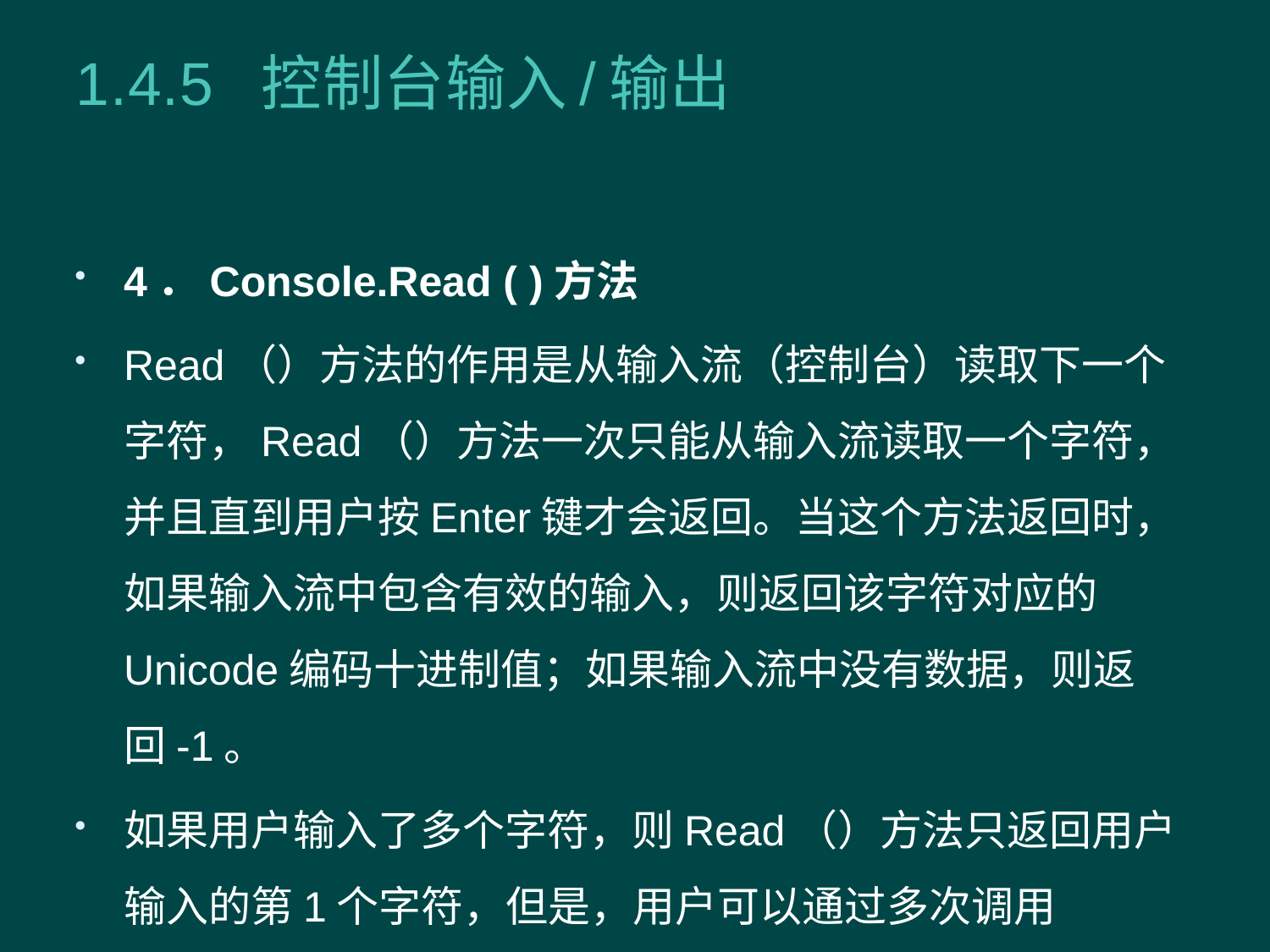

# 1.4.5  控制台输入/输出
4．Console.Read ( )方法
Read（）方法的作用是从输入流（控制台）读取下一个字符，Read（）方法一次只能从输入流读取一个字符，并且直到用户按Enter键才会返回。当这个方法返回时，如果输入流中包含有效的输入，则返回该字符对应的Unicode编码十进制值；如果输入流中没有数据，则返回-1。
如果用户输入了多个字符，则Read（）方法只返回用户输入的第1个字符，但是，用户可以通过多次调用Read（）方法来获取所有输入的字符。